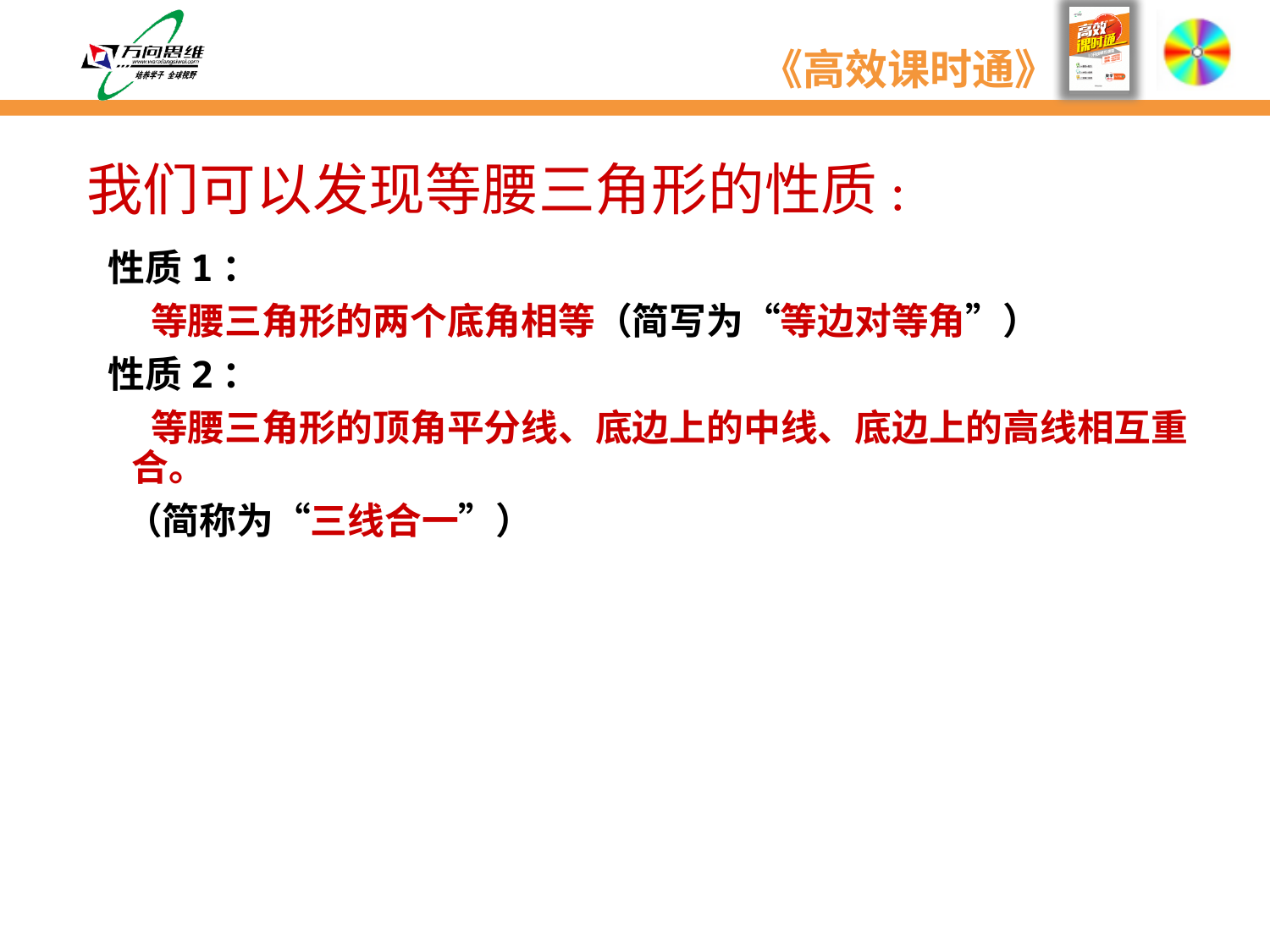

我们可以发现等腰三角形的性质:
性质1：
    等腰三角形的两个底角相等（简写为“等边对等角”）
性质2：
    等腰三角形的顶角平分线、底边上的中线、底边上的高线相互重合。
 （简称为“三线合一”）